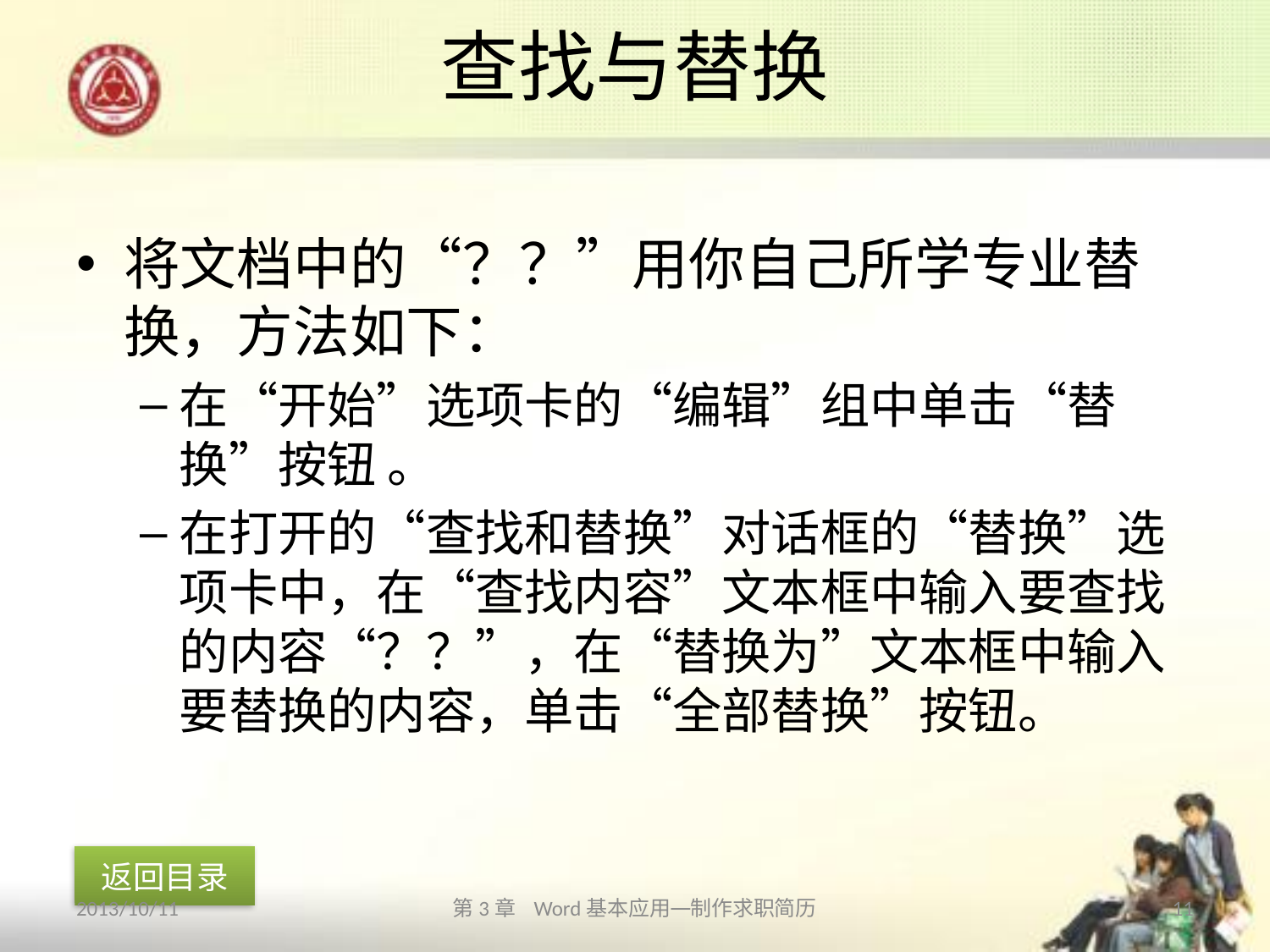

# 查找与替换
将文档中的“？？”用你自己所学专业替换，方法如下：
在“开始”选项卡的“编辑”组中单击“替换”按钮 。
在打开的“查找和替换”对话框的“替换”选项卡中，在“查找内容”文本框中输入要查找的内容“？？”，在“替换为”文本框中输入要替换的内容，单击“全部替换”按钮。

返回目录
2013/10/11
第3章  Word基本应用—制作求职简历
11